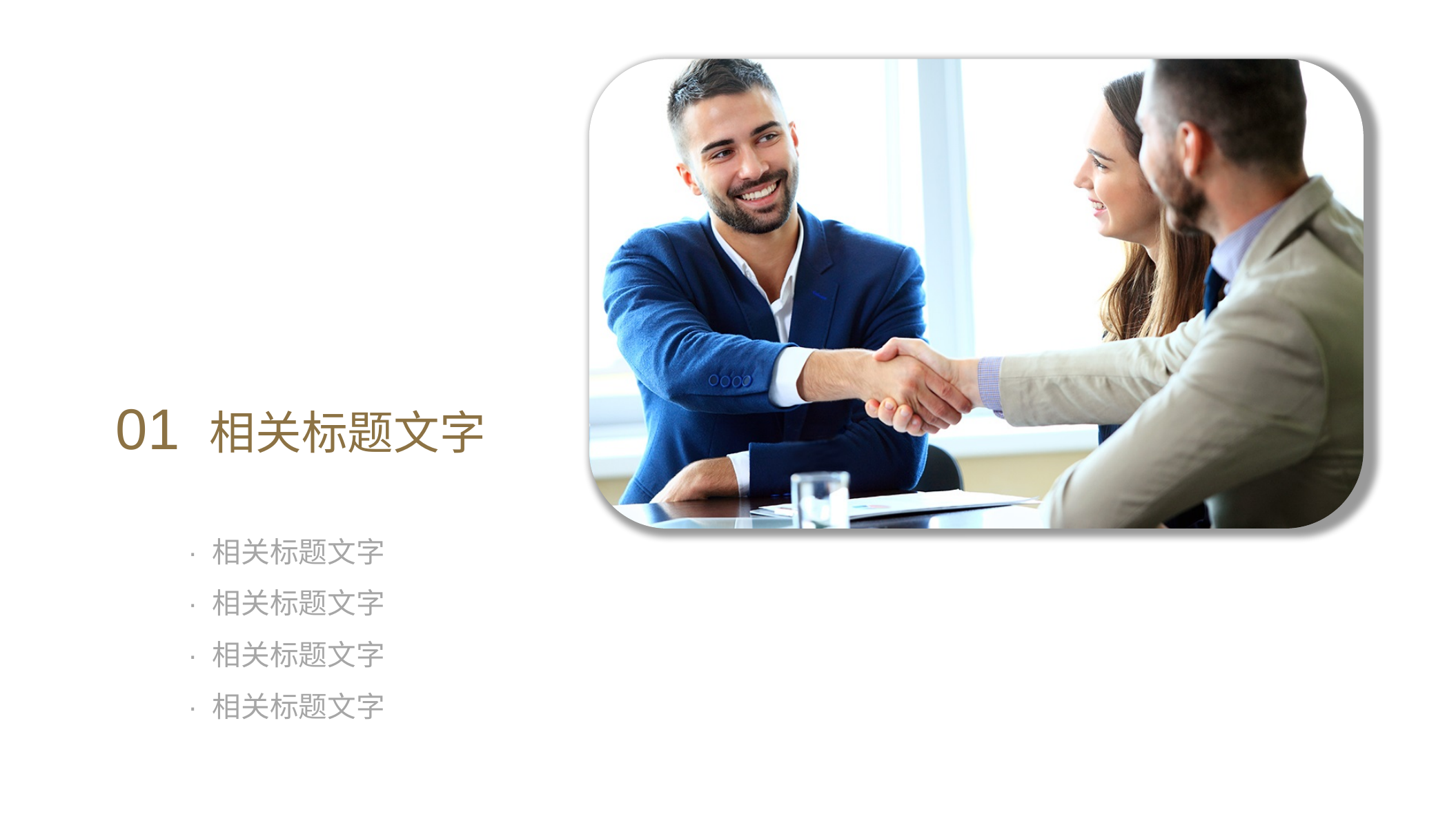

01 相关标题文字
· 相关标题文字
· 相关标题文字
· 相关标题文字
· 相关标题文字